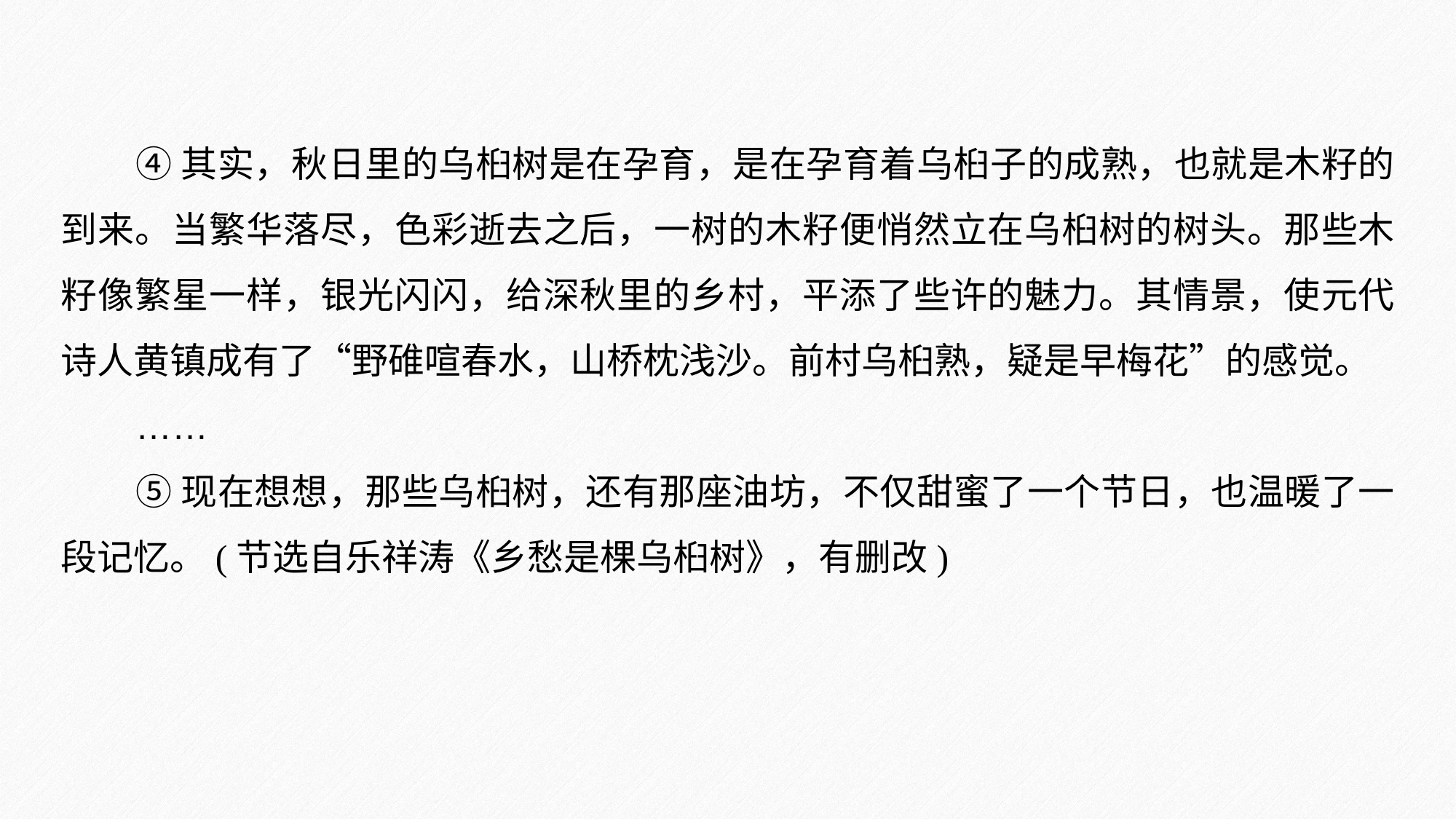

④其实，秋日里的乌桕树是在孕育，是在孕育着乌桕子的成熟，也就是木籽的到来。当繁华落尽，色彩逝去之后，一树的木籽便悄然立在乌桕树的树头。那些木籽像繁星一样，银光闪闪，给深秋里的乡村，平添了些许的魅力。其情景，使元代诗人黄镇成有了“野碓喧春水，山桥枕浅沙。前村乌桕熟，疑是早梅花”的感觉。
……
⑤现在想想，那些乌桕树，还有那座油坊，不仅甜蜜了一个节日，也温暖了一段记忆。(节选自乐祥涛《乡愁是棵乌桕树》，有删改)